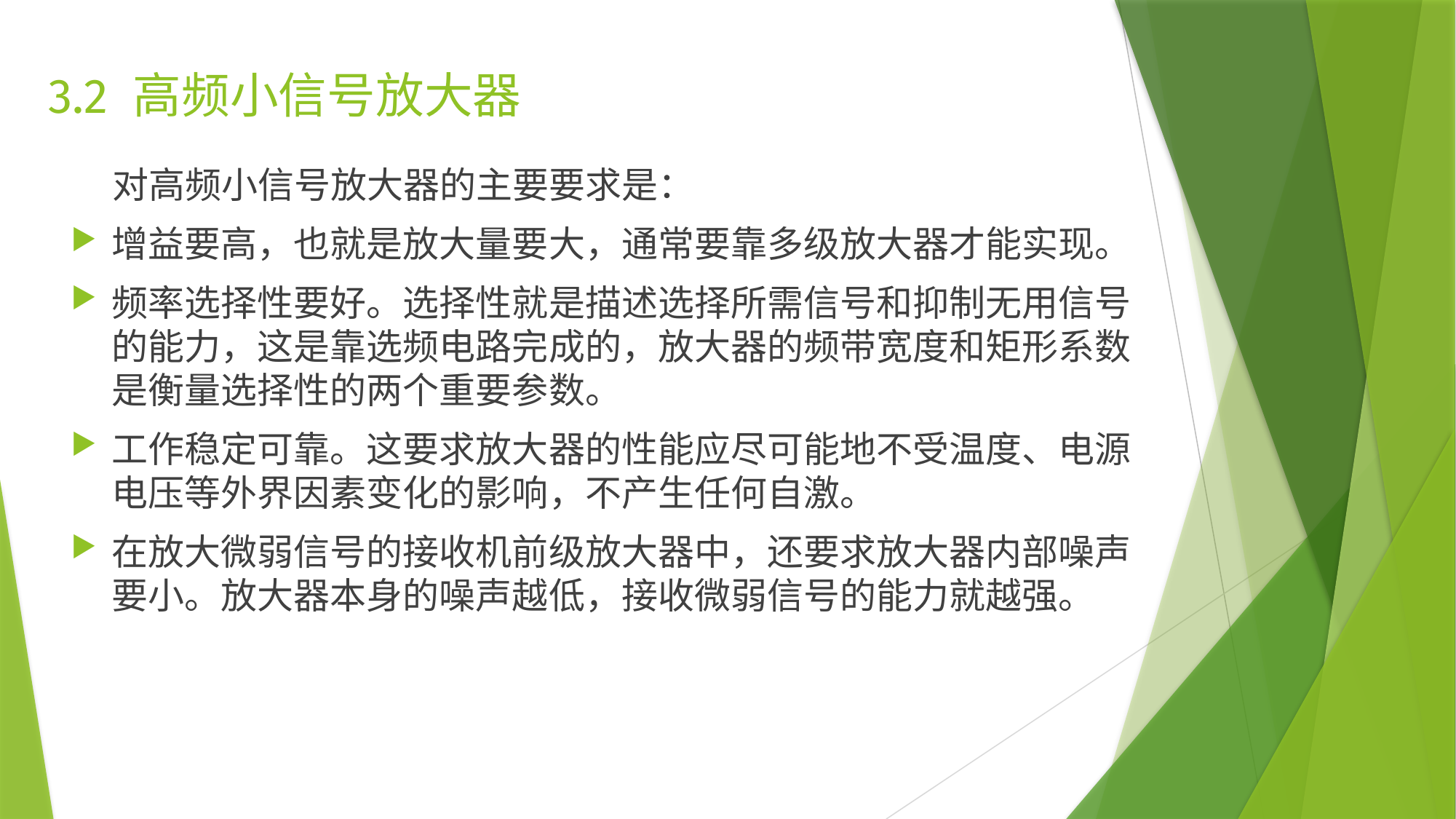

3.2 高频小信号放大器
    对高频小信号放大器的主要要求是：
增益要高，也就是放大量要大，通常要靠多级放大器才能实现。
频率选择性要好。选择性就是描述选择所需信号和抑制无用信号的能力，这是靠选频电路完成的，放大器的频带宽度和矩形系数是衡量选择性的两个重要参数。
工作稳定可靠。这要求放大器的性能应尽可能地不受温度、电源电压等外界因素变化的影响，不产生任何自激。
在放大微弱信号的接收机前级放大器中，还要求放大器内部噪声要小。放大器本身的噪声越低，接收微弱信号的能力就越强。